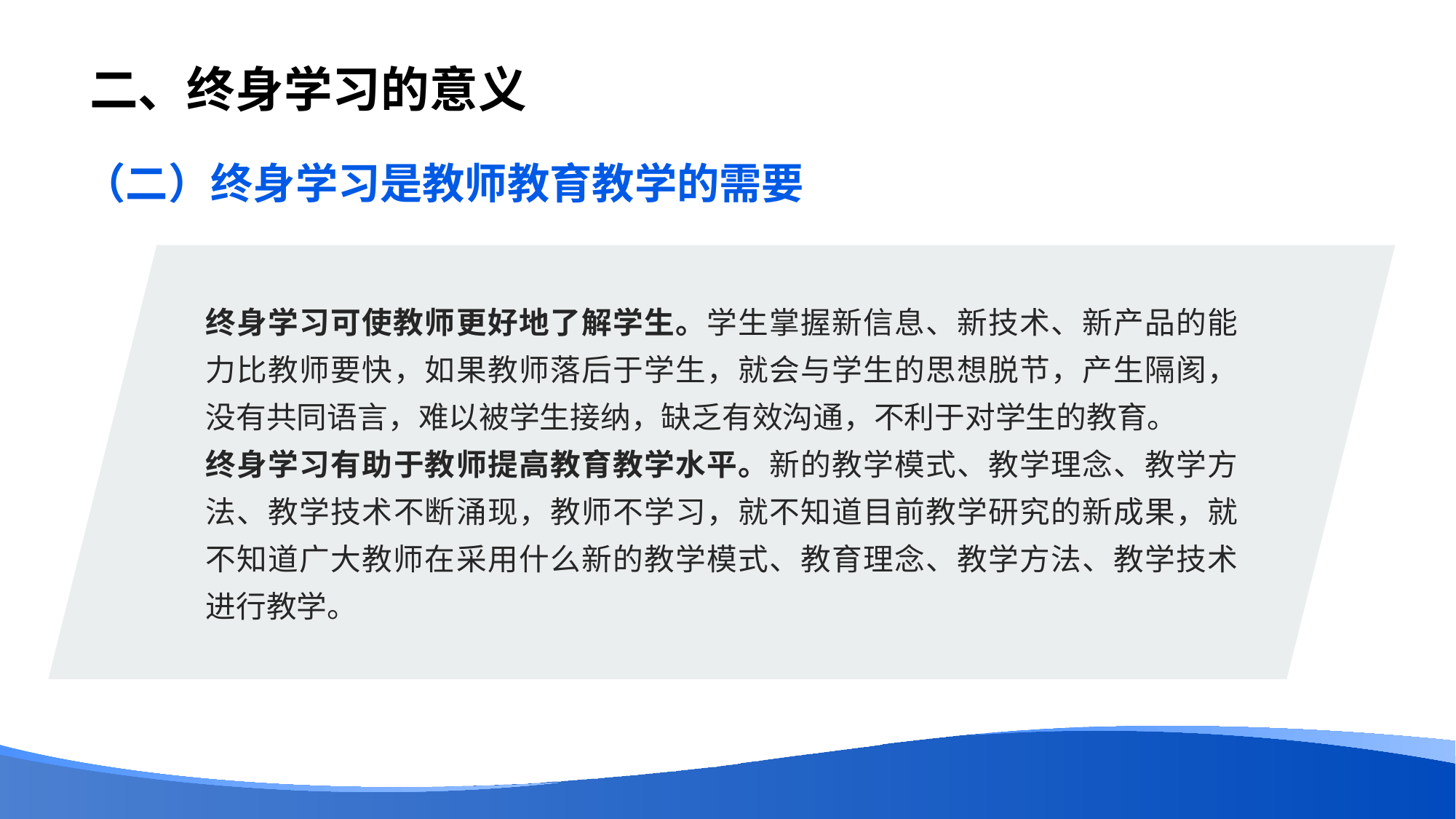

# 二、终身学习的意义
（二）终身学习是教师教育教学的需要
终身学习可使教师更好地了解学生。学生掌握新信息、新技术、新产品的能力比教师要快，如果教师落后于学生，就会与学生的思想脱节，产生隔阂，没有共同语言，难以被学生接纳，缺乏有效沟通，不利于对学生的教育。
终身学习有助于教师提高教育教学水平。新的教学模式、教学理念、教学方法、教学技术不断涌现，教师不学习，就不知道目前教学研究的新成果，就不知道广大教师在采用什么新的教学模式、教育理念、教学方法、教学技术进行教学。